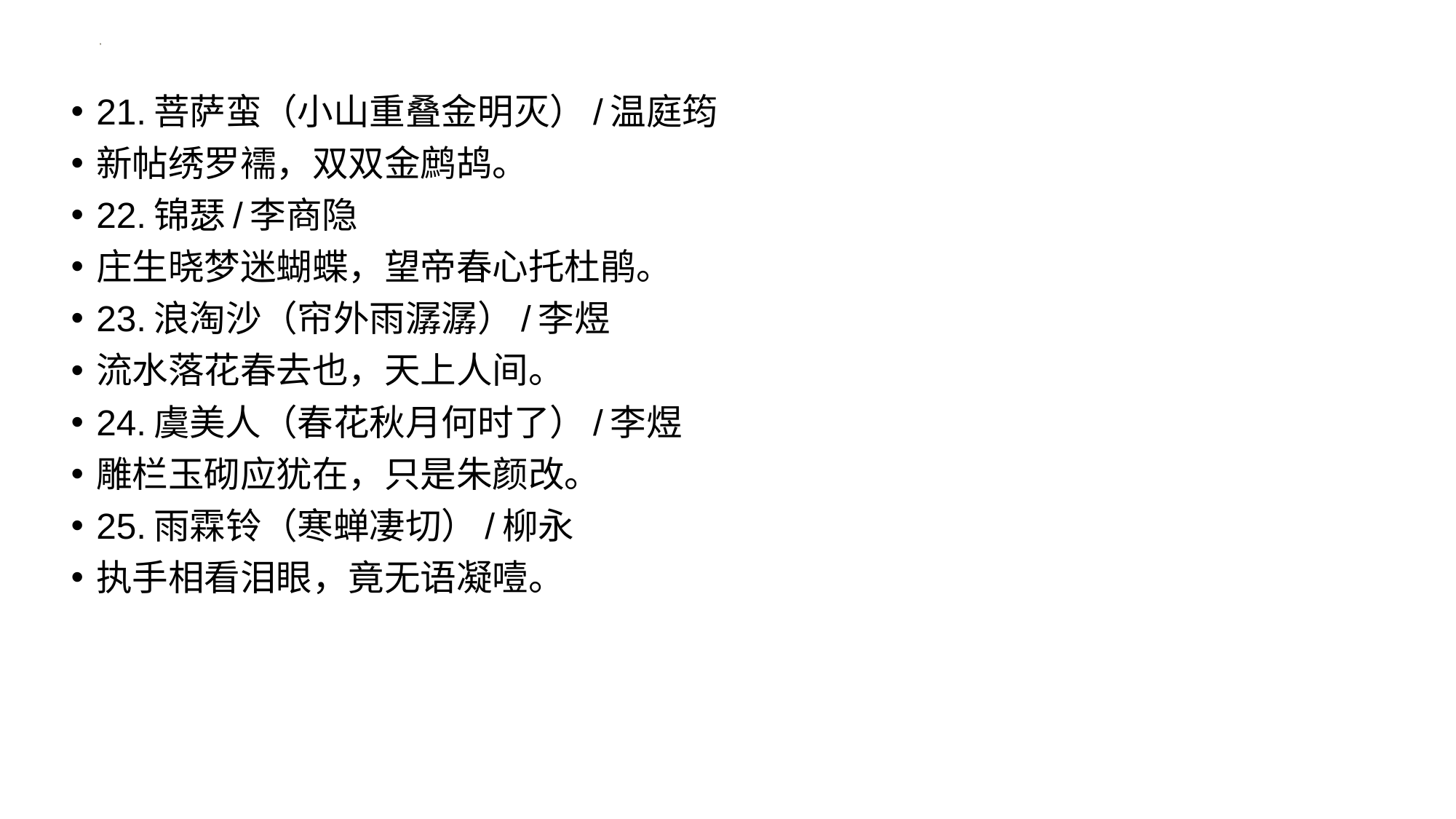

21.菩萨蛮（小山重叠金明灭）/温庭筠
新帖绣罗襦，双双金鹧鸪。
22.锦瑟/李商隐
庄生晓梦迷蝴蝶，望帝春心托杜鹃。
23.浪淘沙（帘外雨潺潺）/李煜
流水落花春去也，天上人间。
24.虞美人（春花秋月何时了）/李煜
雕栏玉砌应犹在，只是朱颜改。
25.雨霖铃（寒蝉凄切）/柳永
执手相看泪眼，竟无语凝噎。